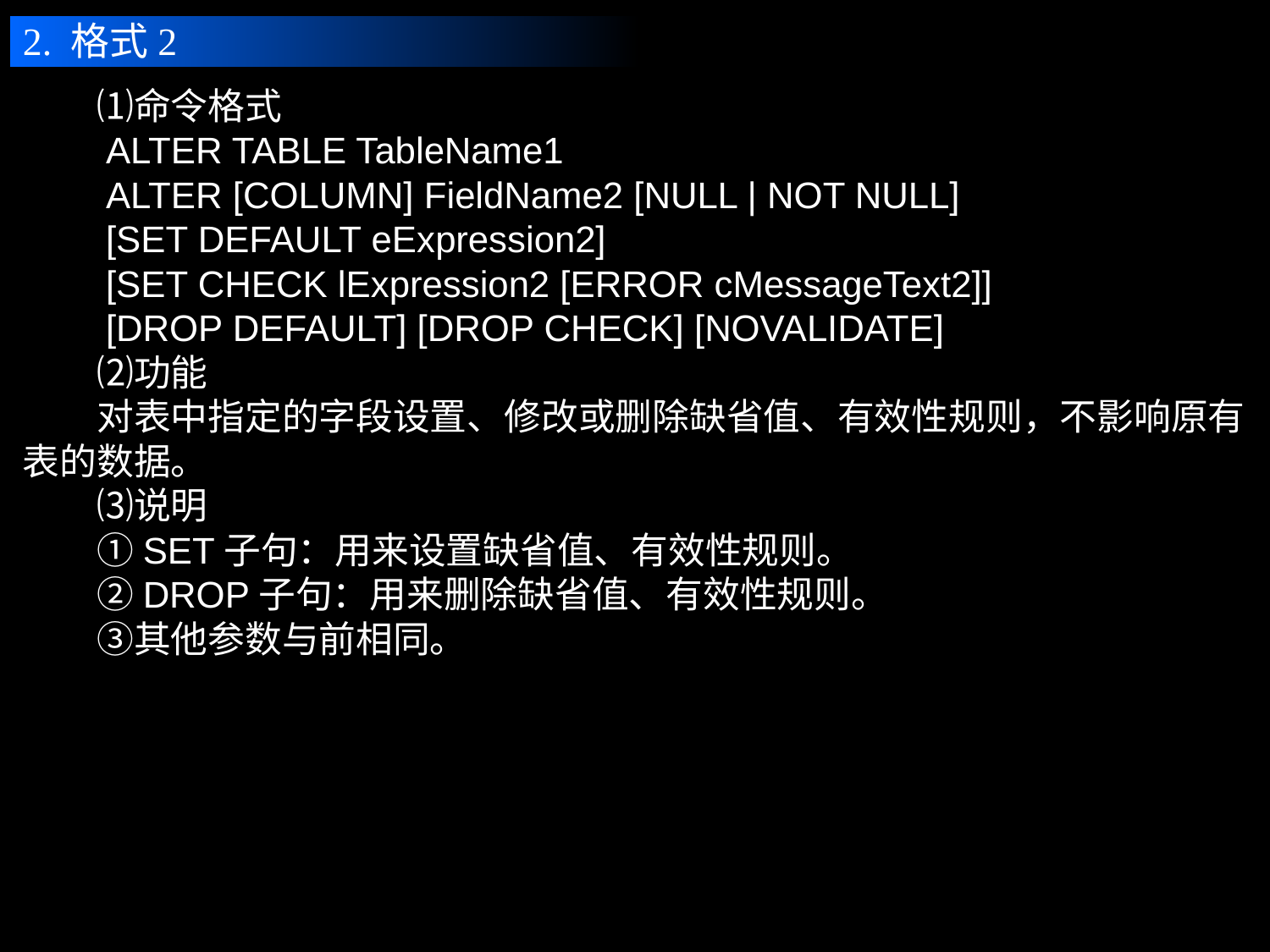

2. 格式2
　　⑴命令格式
　　ALTER TABLE TableName1
　　ALTER [COLUMN] FieldName2 [NULL | NOT NULL]
　　[SET DEFAULT eExpression2]
　　[SET CHECK lExpression2 [ERROR cMessageText2]]
　　[DROP DEFAULT] [DROP CHECK] [NOVALIDATE]
　　⑵功能
　　对表中指定的字段设置、修改或删除缺省值、有效性规则，不影响原有表的数据。
　　⑶说明
　　①SET子句：用来设置缺省值、有效性规则。
　　②DROP子句：用来删除缺省值、有效性规则。
　　③其他参数与前相同。